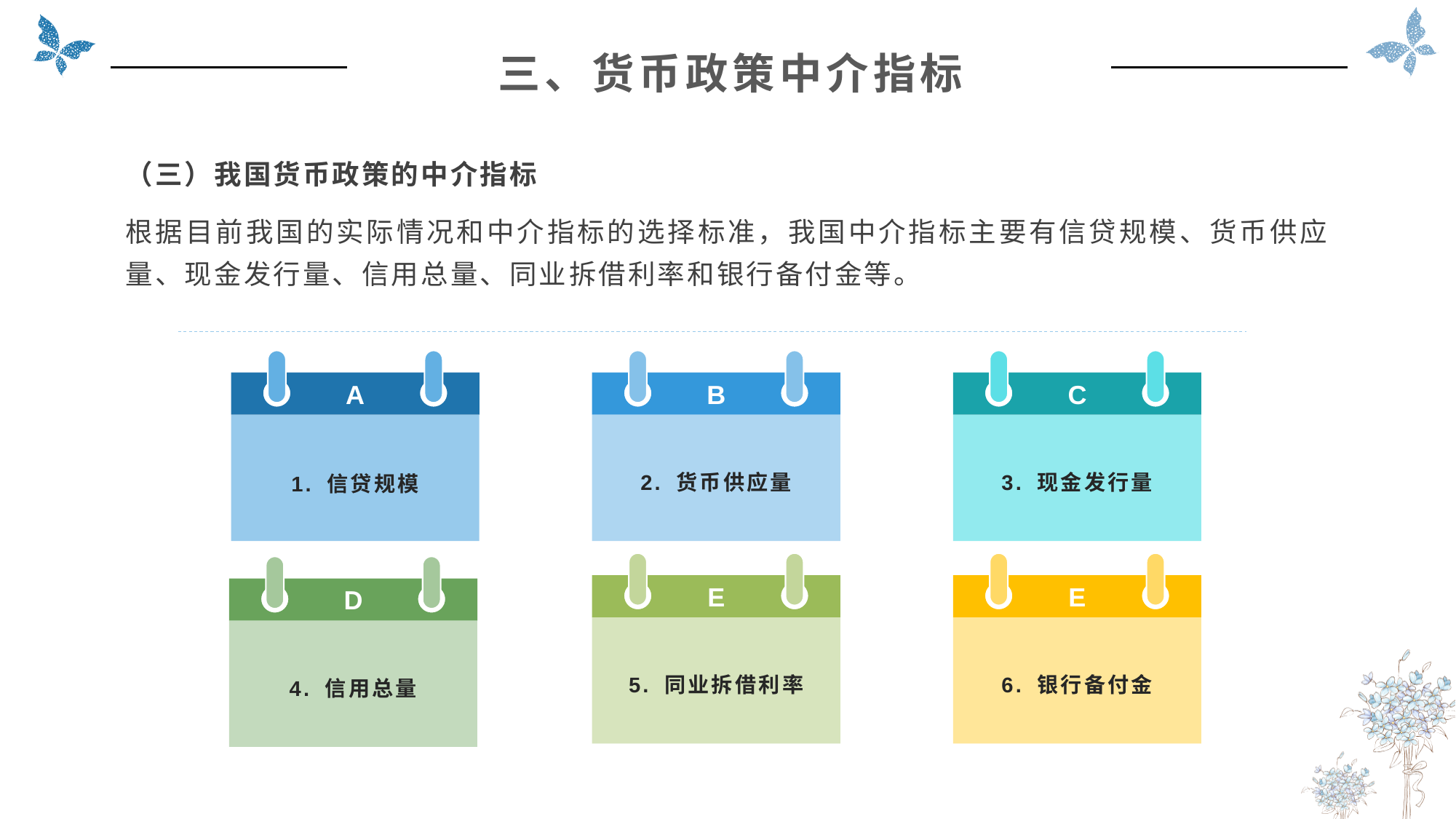

三、货币政策中介指标
（三）我国货币政策的中介指标
根据目前我国的实际情况和中介指标的选择标准，我国中介指标主要有信贷规模、货币供应量、现金发行量、信用总量、同业拆借利率和银行备付金等。

A

1. 信贷规模

B

2. 货币供应量

C

3. 现金发行量

E

5. 同业拆借利率

E

6. 银行备付金

D

4. 信用总量